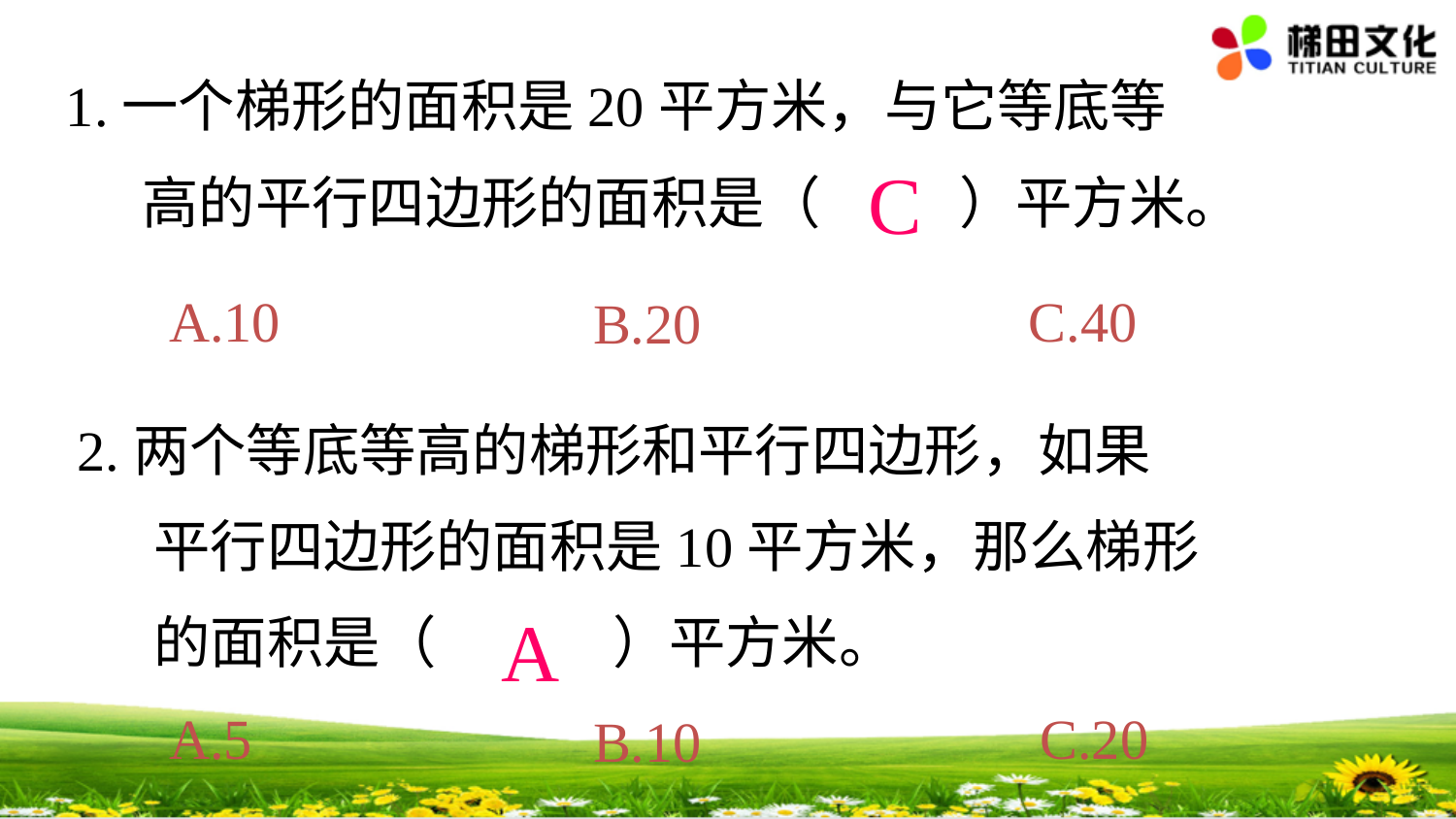

1.一个梯形的面积是20平方米，与它等底等
     高的平行四边形的面积是（           ）平方米。
C
A.10
C.40
B.20
2.两个等底等高的梯形和平行四边形，如果
     平行四边形的面积是10平方米，那么梯形
     的面积是（              ）平方米。
A
A.5
C.20
B.10